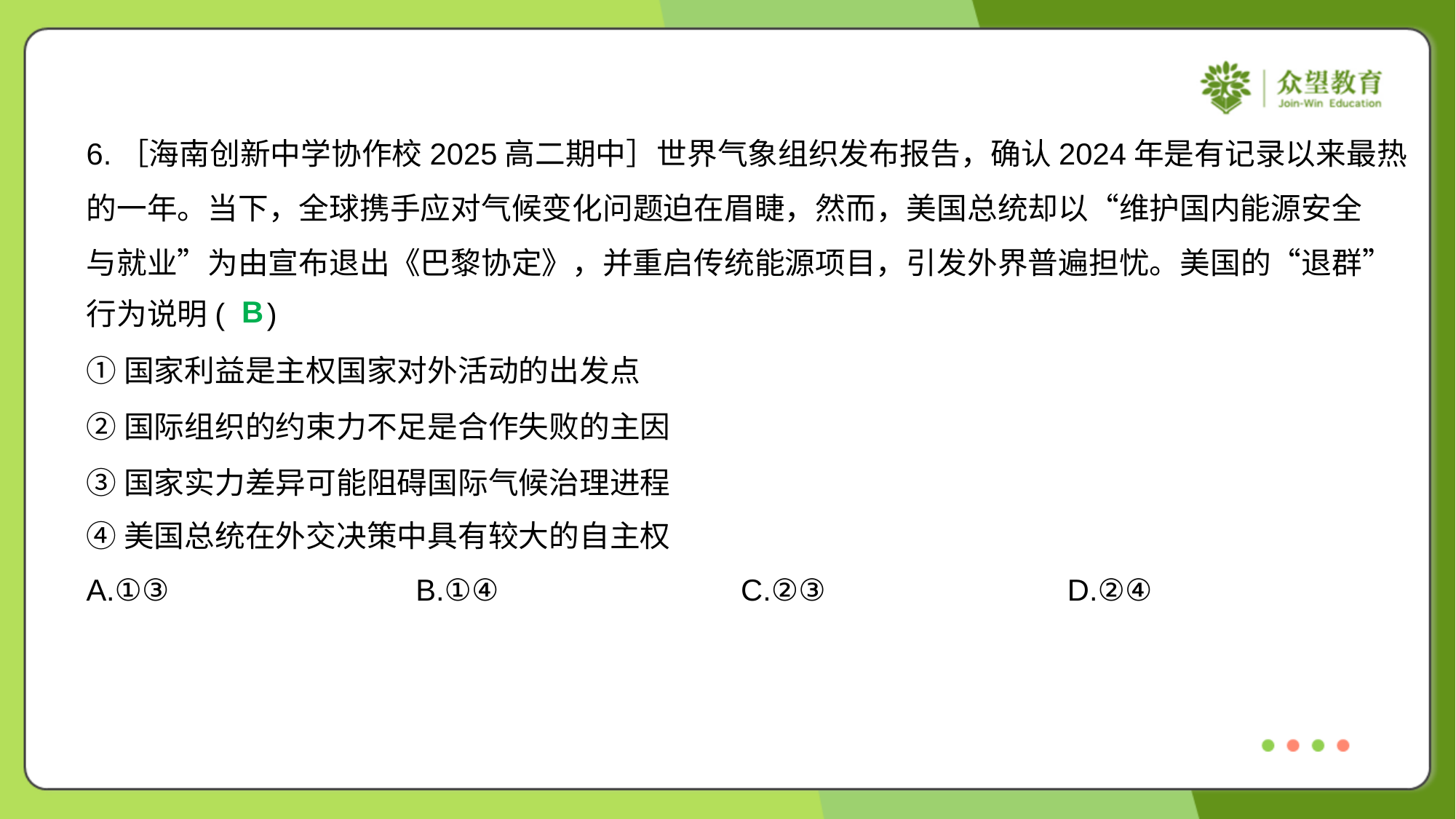

6.［海南创新中学协作校2025高二期中］世界气象组织发布报告，确认2024年是有记录以来最热
的一年。当下，全球携手应对气候变化问题迫在眉睫，然而，美国总统却以“维护国内能源安全
与就业”为由宣布退出《巴黎协定》，并重启传统能源项目，引发外界普遍担忧。美国的“退群”
行为说明(     )
B
①国家利益是主权国家对外活动的出发点
②国际组织的约束力不足是合作失败的主因
③国家实力差异可能阻碍国际气候治理进程
④美国总统在外交决策中具有较大的自主权
A.①③	B.①④	C.②③	D.②④